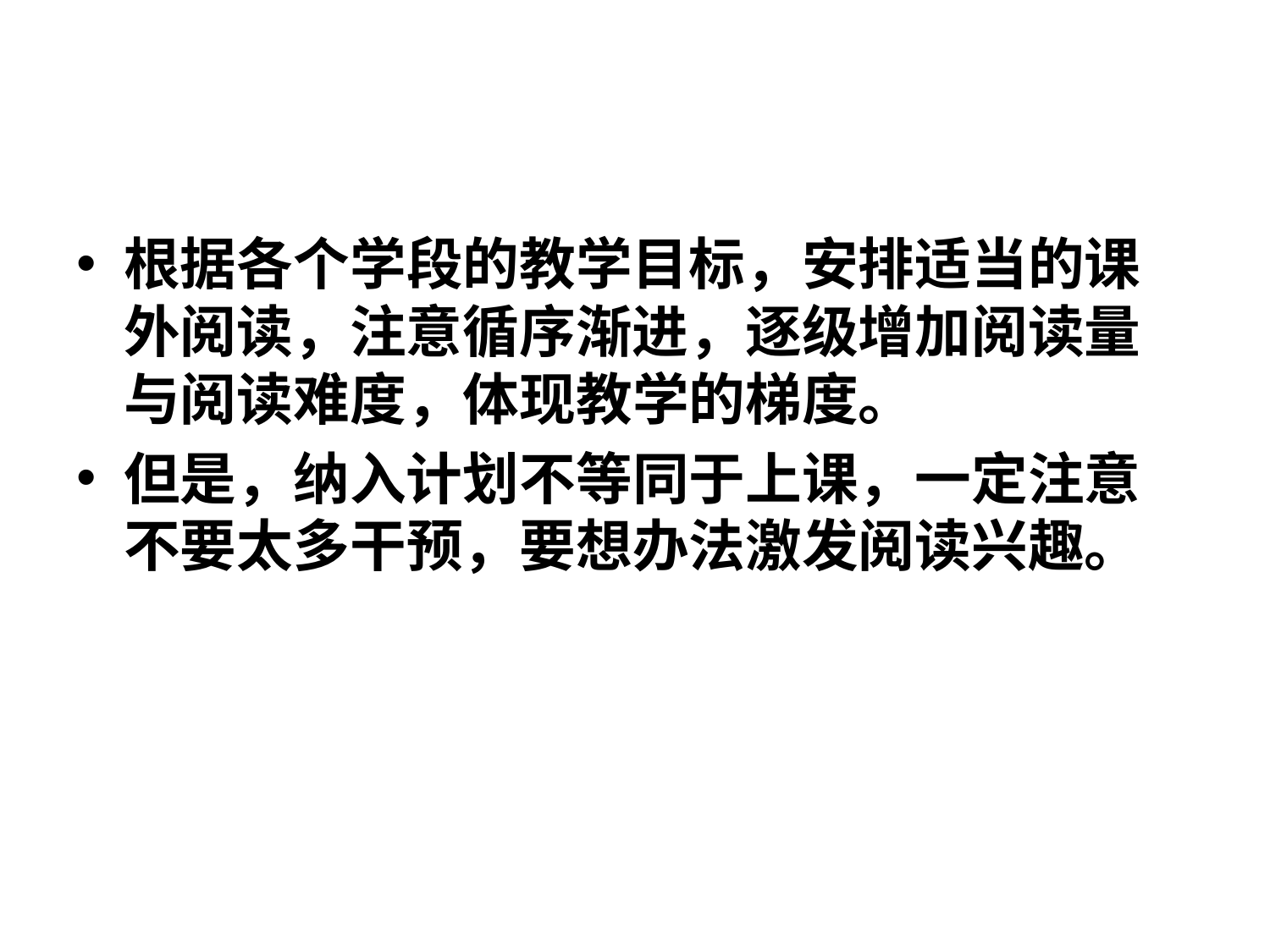

#
根据各个学段的教学目标，安排适当的课外阅读，注意循序渐进，逐级增加阅读量与阅读难度，体现教学的梯度。
但是，纳入计划不等同于上课，一定注意不要太多干预，要想办法激发阅读兴趣。